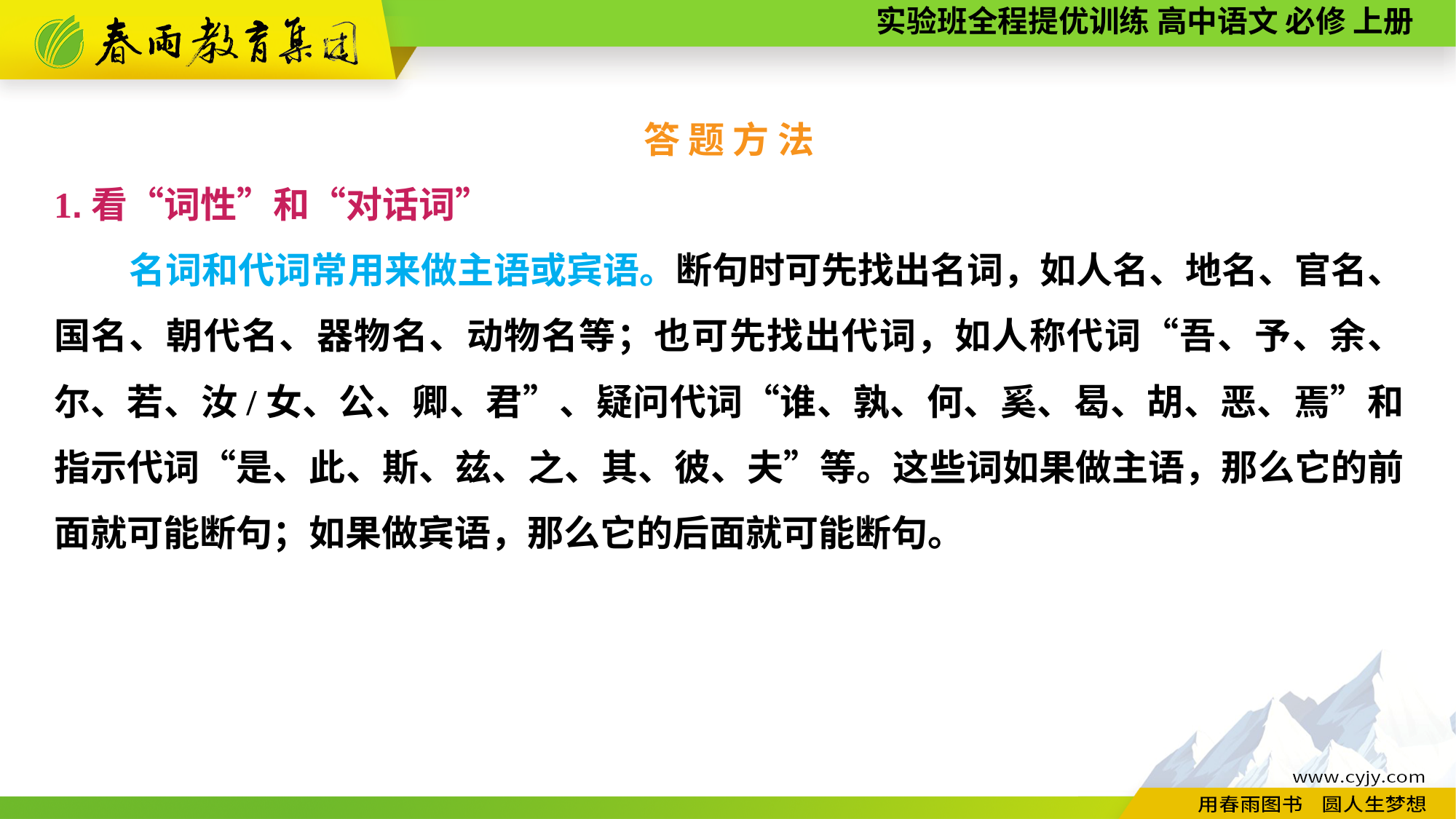

答 题 方 法
1.看“词性”和“对话词”
名词和代词常用来做主语或宾语。断句时可先找出名词，如人名、地名、官名、国名、朝代名、器物名、动物名等；也可先找出代词，如人称代词“吾、予、余、尔、若、汝/女、公、卿、君”、疑问代词“谁、孰、何、奚、曷、胡、恶、焉”和指示代词“是、此、斯、兹、之、其、彼、夫”等。这些词如果做主语，那么它的前面就可能断句；如果做宾语，那么它的后面就可能断句。